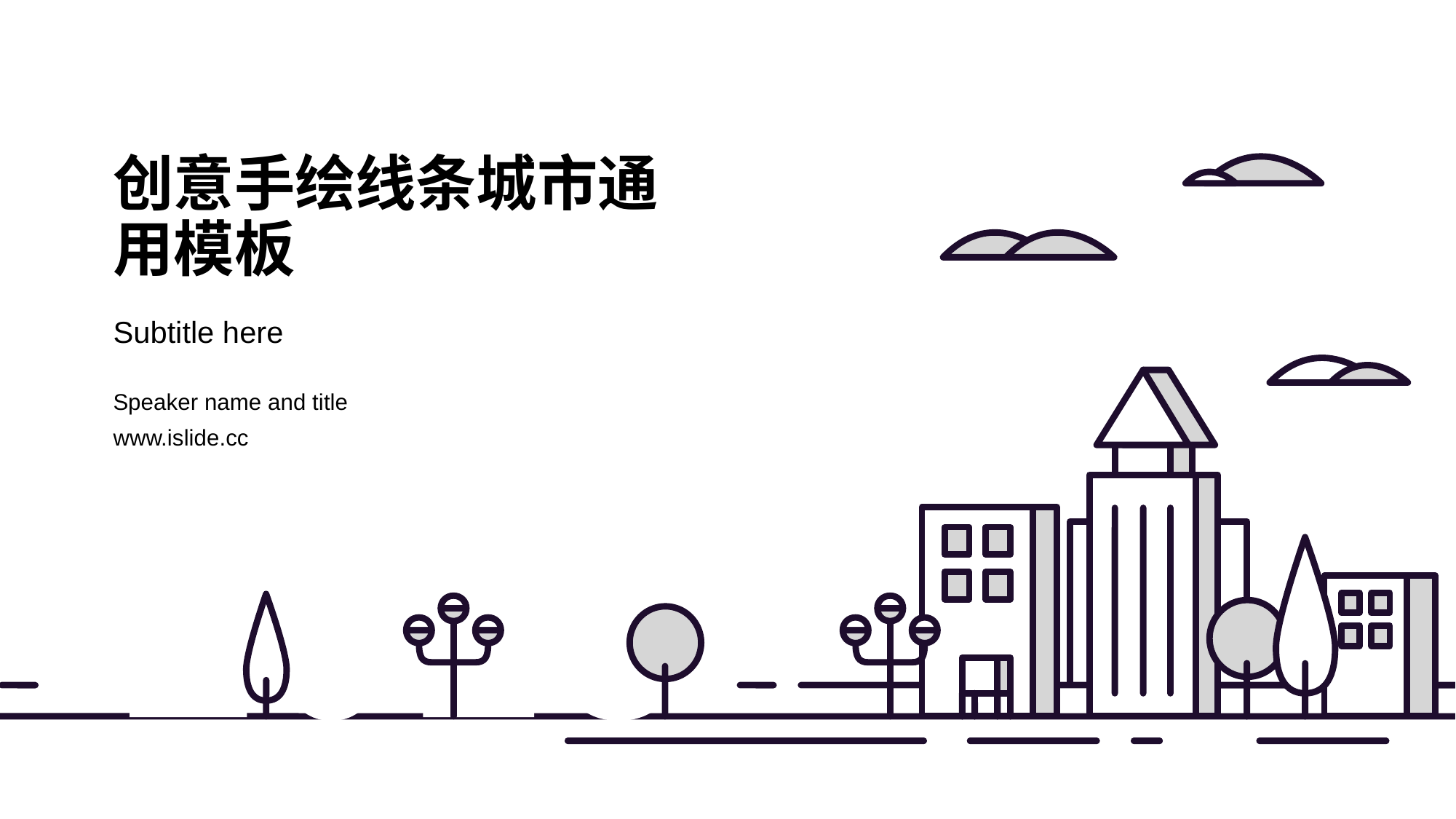

# 创意手绘线条城市通用模板

Subtitle here

Speaker name and title
www.islide.cc

2018